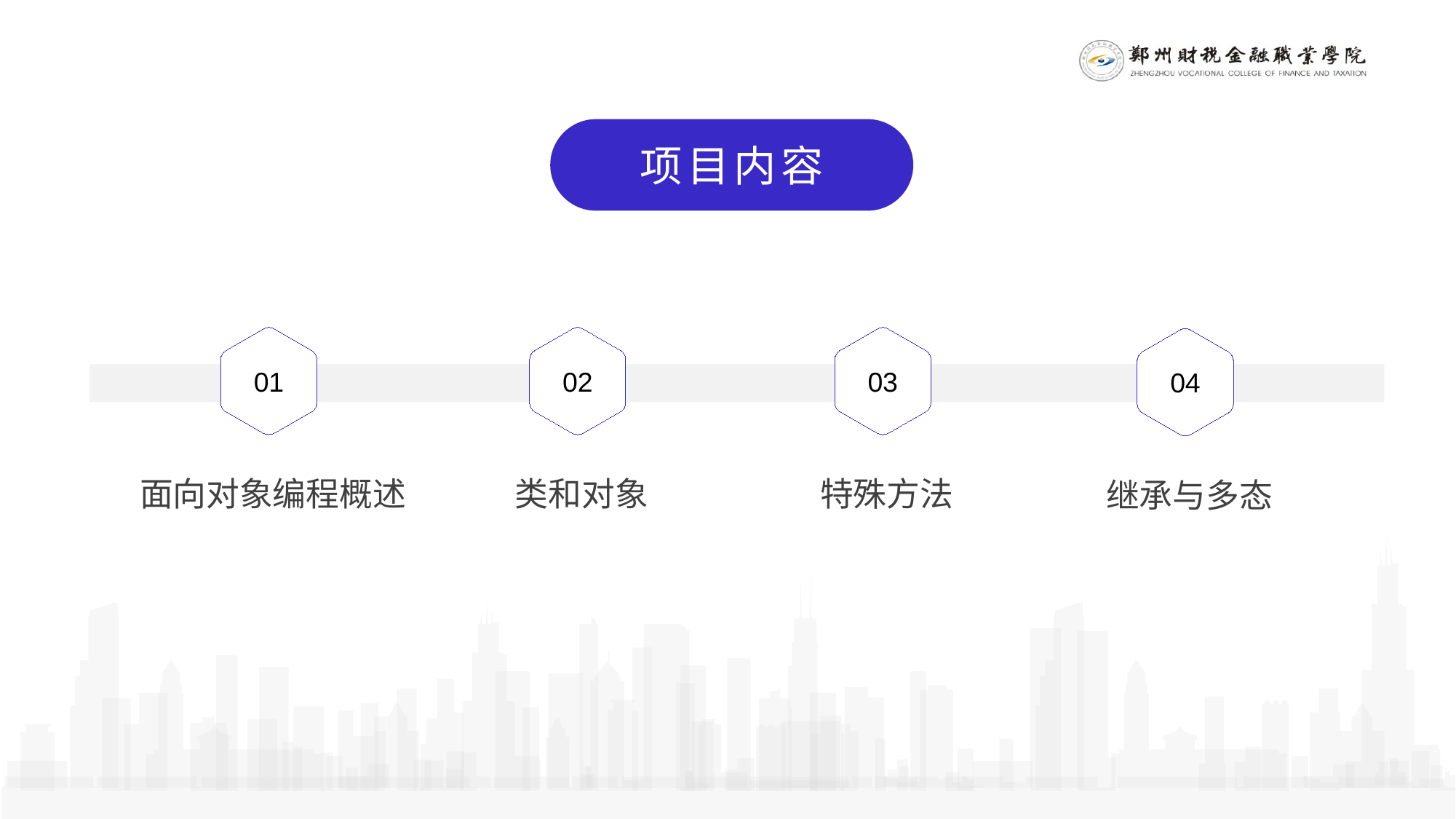

项目内容

01
02
03
04

面向对象编程概述
类和对象
特殊方法
继承与多态